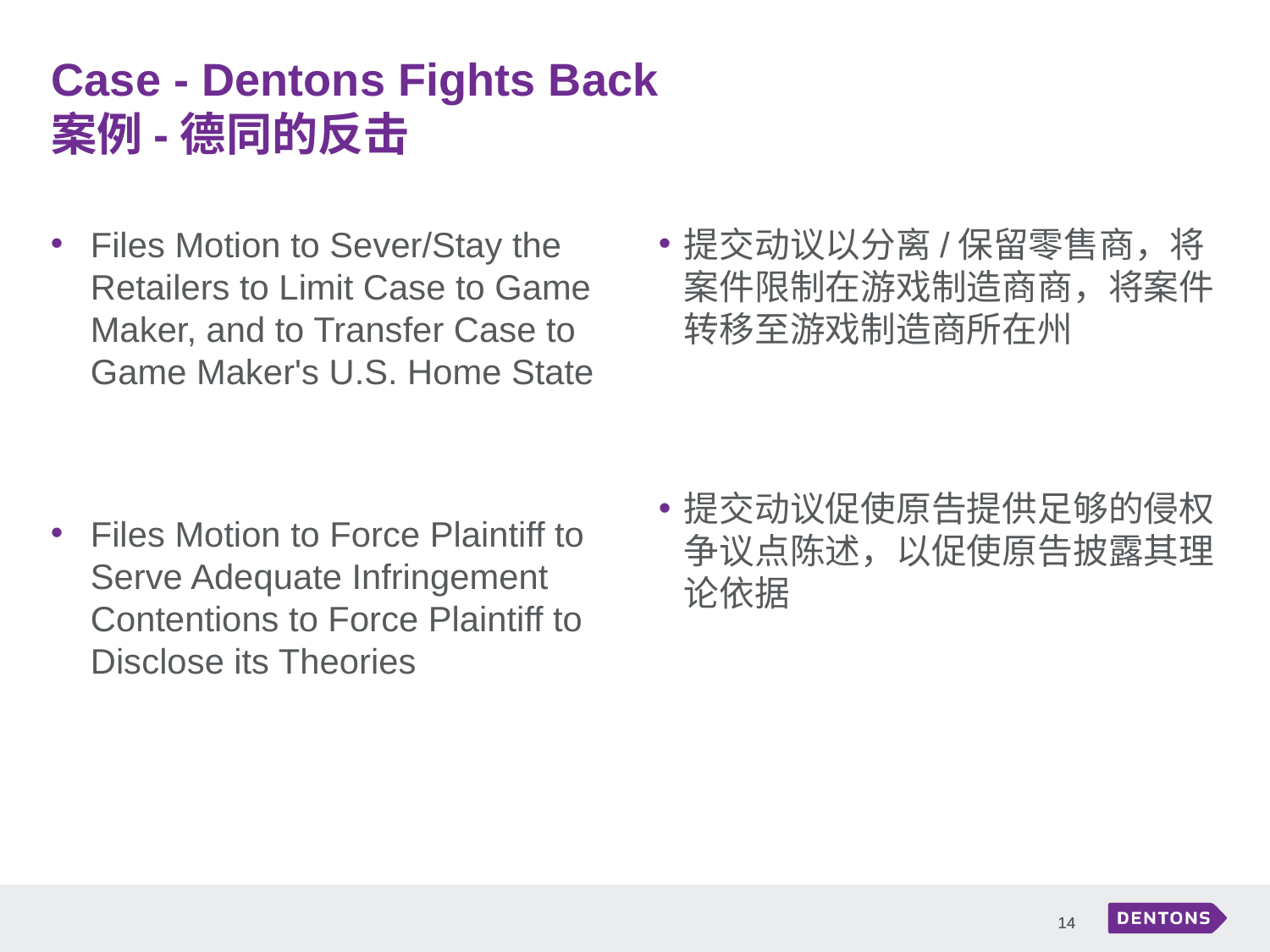

Case - Dentons Fights Back
案例-德同的反击
Files Motion to Sever/Stay the Retailers to Limit Case to Game Maker, and to Transfer Case to Game Maker's U.S. Home State

Files Motion to Force Plaintiff to Serve Adequate Infringement Contentions to Force Plaintiff to Disclose its Theories

提交动议以分离/保留零售商，将案件限制在游戏制造商商，将案件转移至游戏制造商所在州

提交动议促使原告提供足够的侵权争议点陈述，以促使原告披露其理论依据
14
14